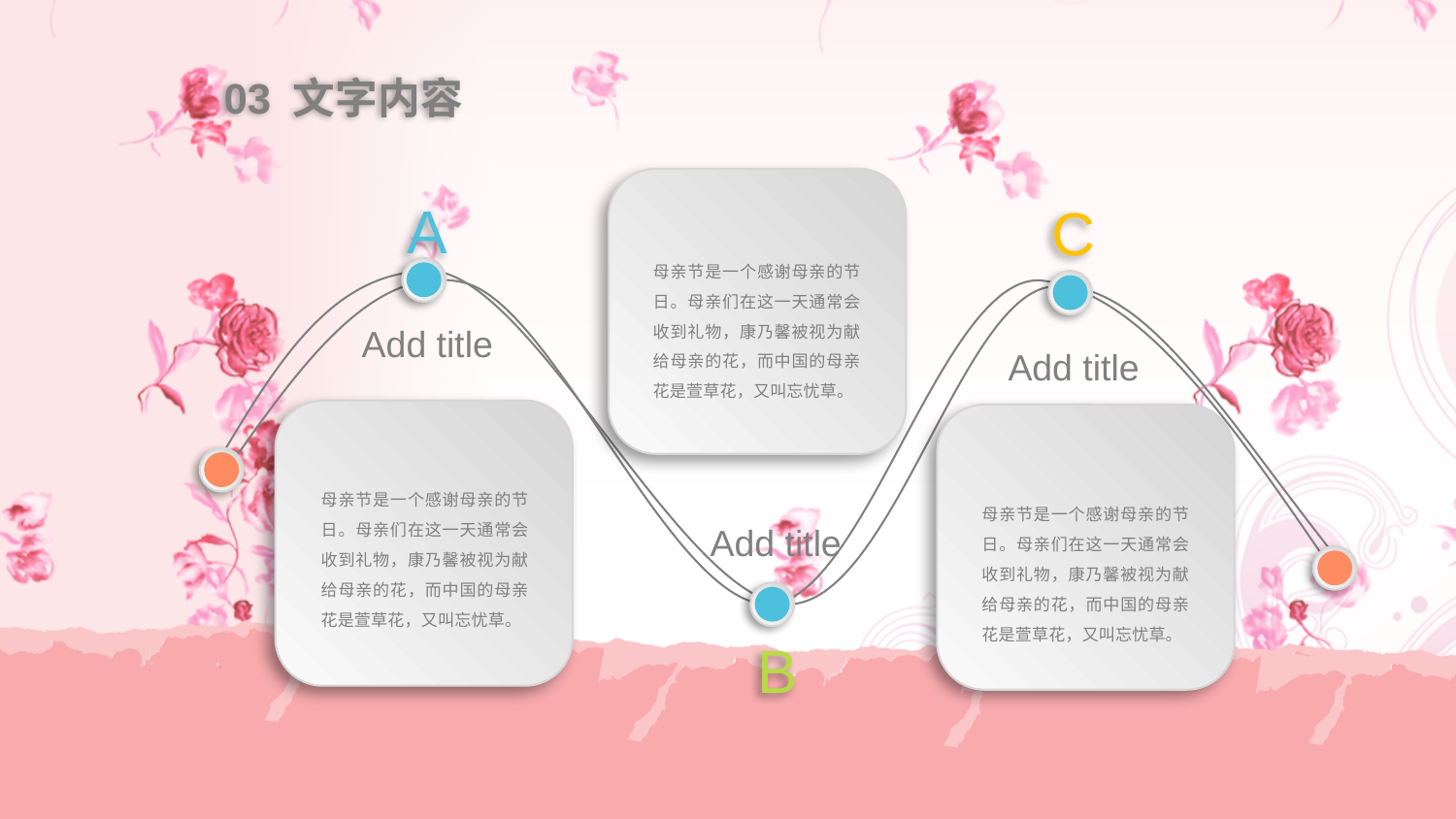

03 文字内容

母亲节是一个感谢母亲的节日。母亲们在这一天通常会收到礼物，康乃馨被视为献给母亲的花，而中国的母亲花是萱草花，又叫忘忧草。
A
C

Add title
Add title

母亲节是一个感谢母亲的节日。母亲们在这一天通常会收到礼物，康乃馨被视为献给母亲的花，而中国的母亲花是萱草花，又叫忘忧草。

母亲节是一个感谢母亲的节日。母亲们在这一天通常会收到礼物，康乃馨被视为献给母亲的花，而中国的母亲花是萱草花，又叫忘忧草。

Add title

B